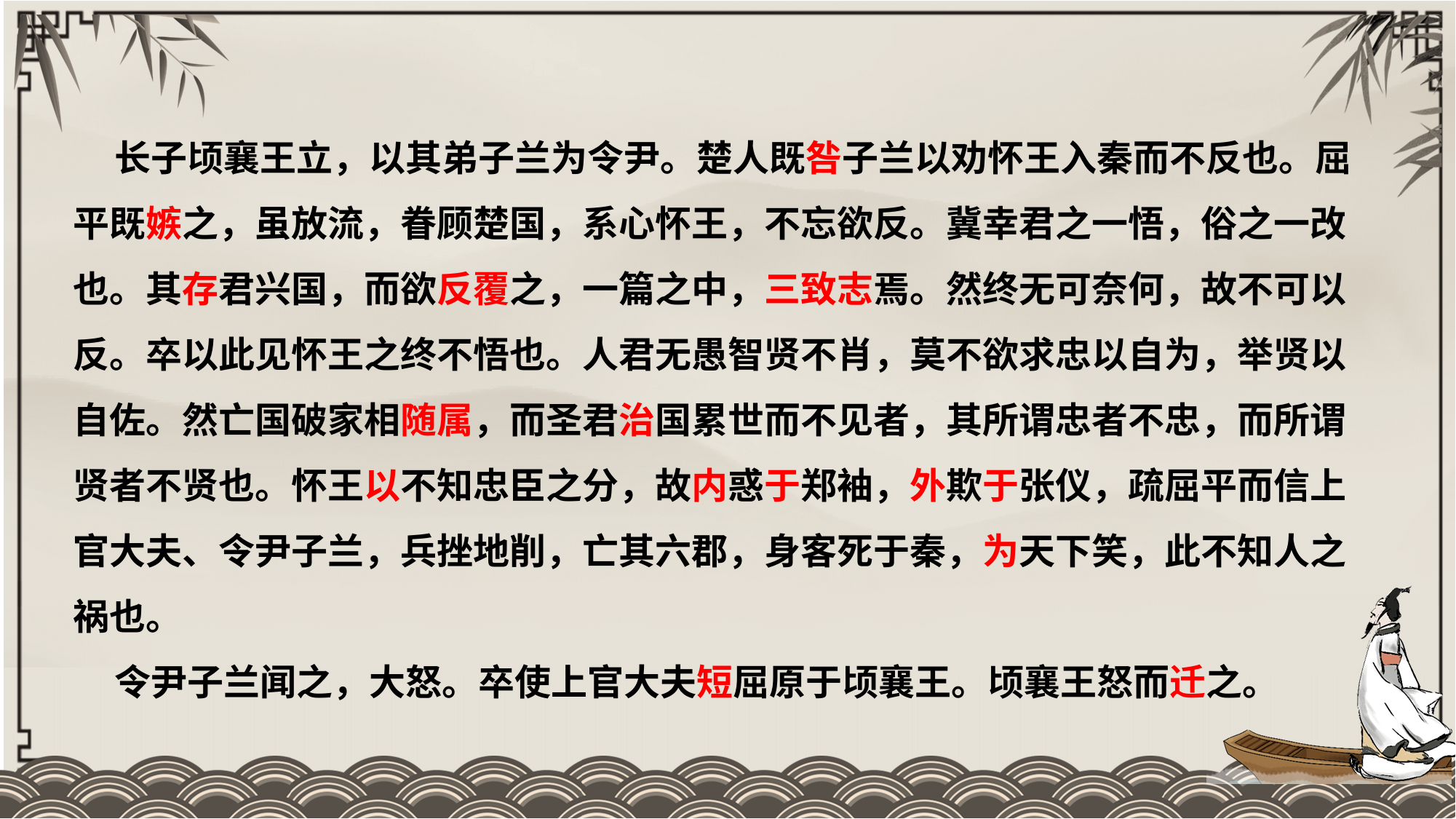

长子顷襄王立，以其弟子兰为令尹。楚人既咎子兰以劝怀王入秦而不反也。屈平既嫉之，虽放流，眷顾楚国，系心怀王，不忘欲反。冀幸君之一悟，俗之一改也。其存君兴国，而欲反覆之，一篇之中，三致志焉。然终无可奈何，故不可以反。卒以此见怀王之终不悟也。人君无愚智贤不肖，莫不欲求忠以自为，举贤以自佐。然亡国破家相随属，而圣君治国累世而不见者，其所谓忠者不忠，而所谓贤者不贤也。怀王以不知忠臣之分，故内惑于郑袖，外欺于张仪，疏屈平而信上官大夫、令尹子兰，兵挫地削，亡其六郡，身客死于秦，为天下笑，此不知人之祸也。
    令尹子兰闻之，大怒。卒使上官大夫短屈原于顷襄王。顷襄王怒而迁之。